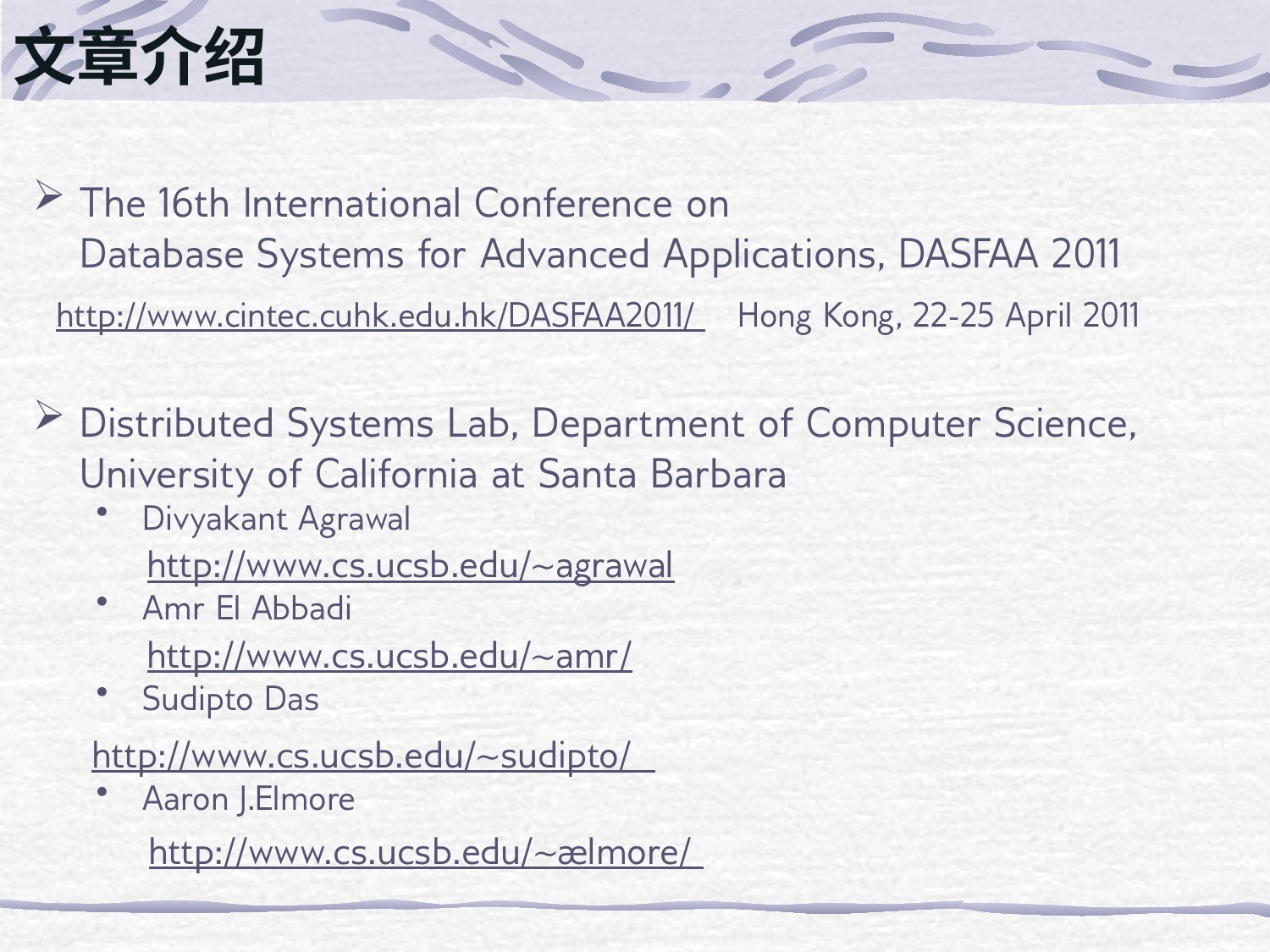

# 文章介绍

The 16th International Conference on
Database Systems for Advanced Applications, DASFAA 2011
  http://www.cintec.cuhk.edu.hk/DASFAA2011/    Hong Kong, 22-25 April 2011
Distributed Systems Lab, Department of Computer Science, University of California at Santa Barbara
Divyakant Agrawal
         http://www.cs.ucsb.edu/~agrawal
Amr El Abbadi
         http://www.cs.ucsb.edu/~amr/
Sudipto Das
     http://www.cs.ucsb.edu/~sudipto/
Aaron J.Elmore
          http://www.cs.ucsb.edu/~aelmore/